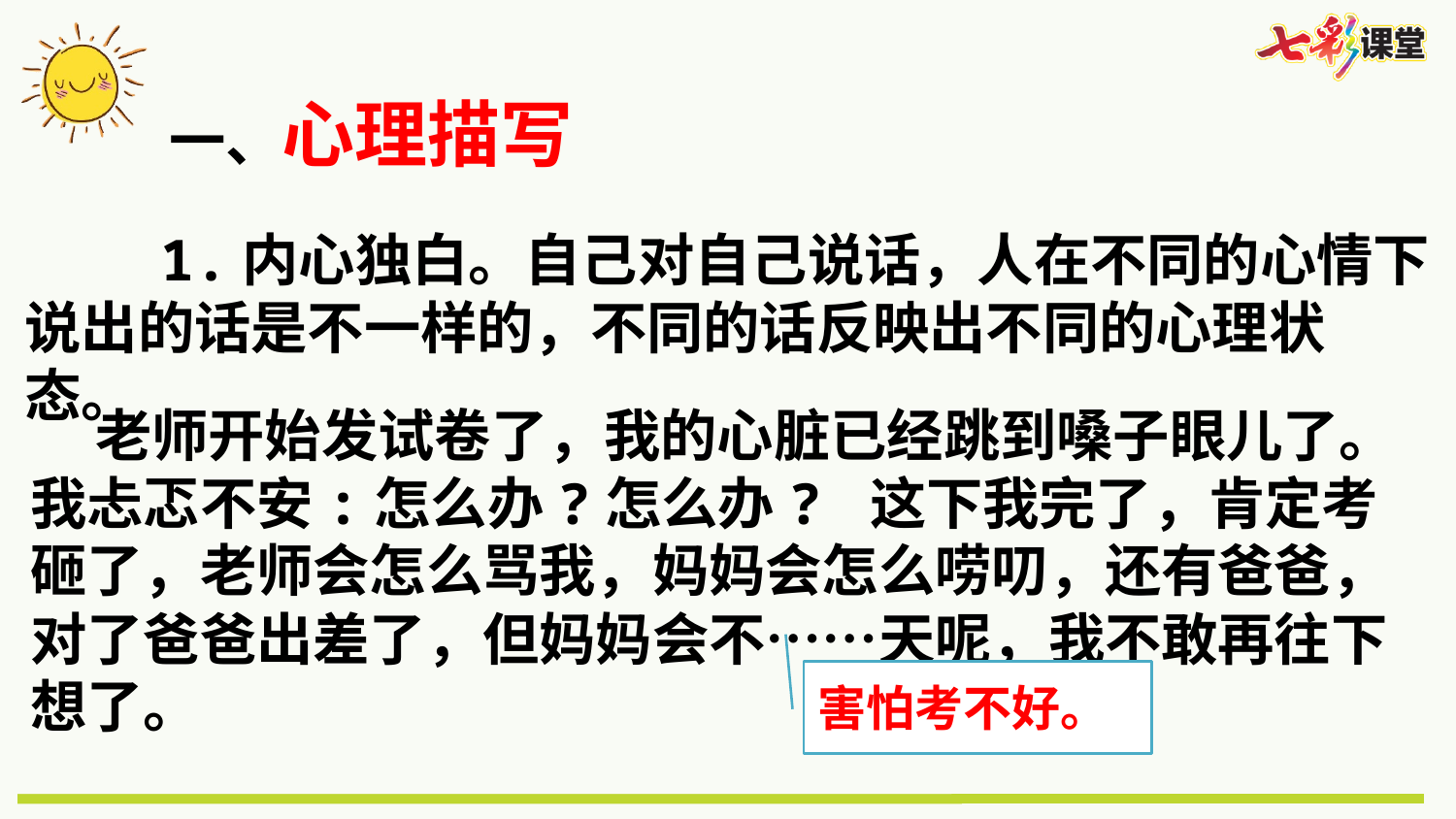

一、心理描写
    1.内心独白。自己对自己说话，人在不同的心情下说出的话是不一样的，不同的话反映出不同的心理状态。
    老师开始发试卷了，我的心脏已经跳到嗓子眼儿了。我忐忑不安:怎么办?怎么办? 这下我完了，肯定考砸了，老师会怎么骂我，妈妈会怎么唠叨，还有爸爸，对了爸爸出差了，但妈妈会不……天呢，我不敢再往下想了。
害怕考不好。